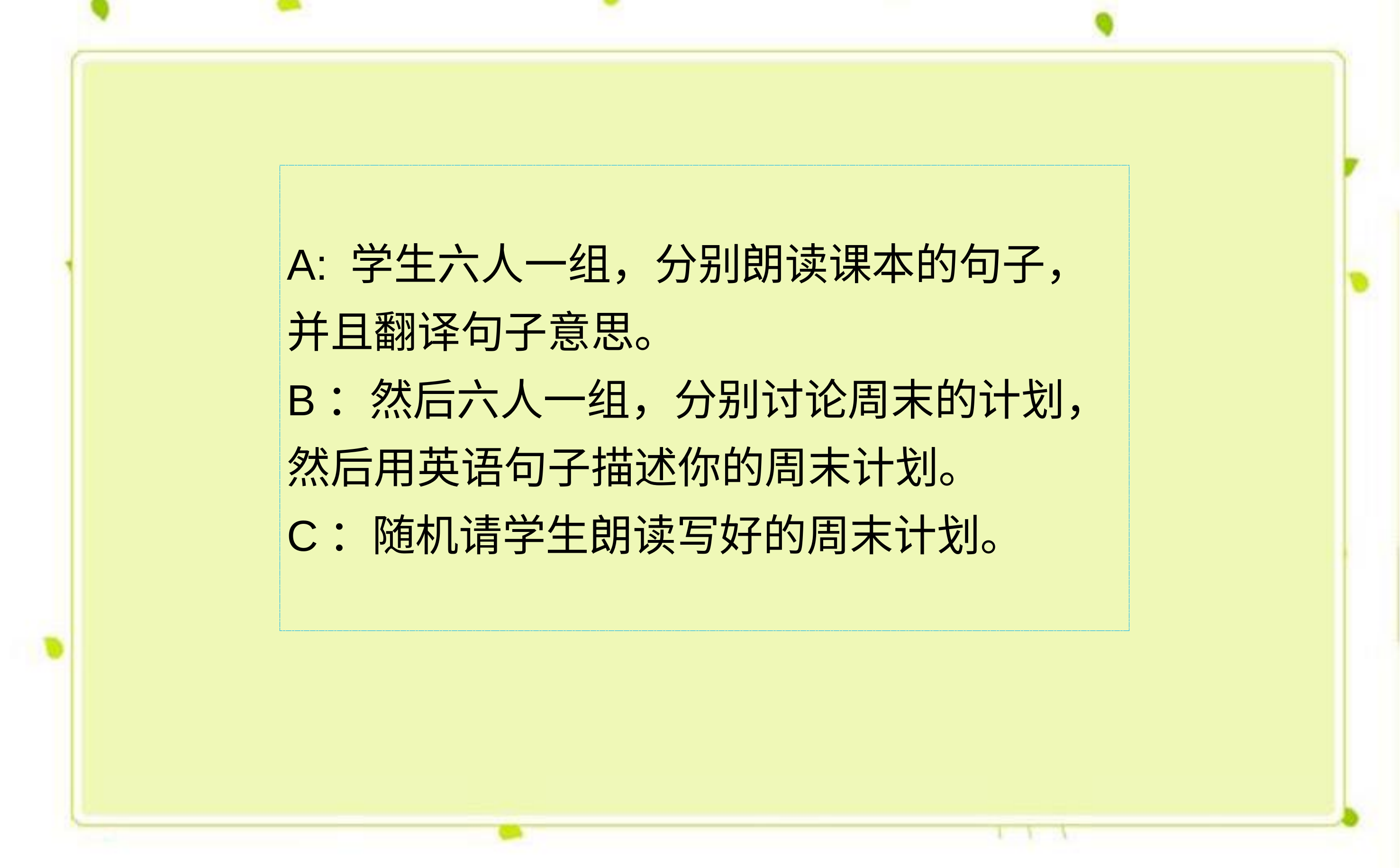

A: 学生六人一组，分别朗读课本的句子，并且翻译句子意思。
B：然后六人一组，分别讨论周末的计划，然后用英语句子描述你的周末计划。
C：随机请学生朗读写好的周末计划。